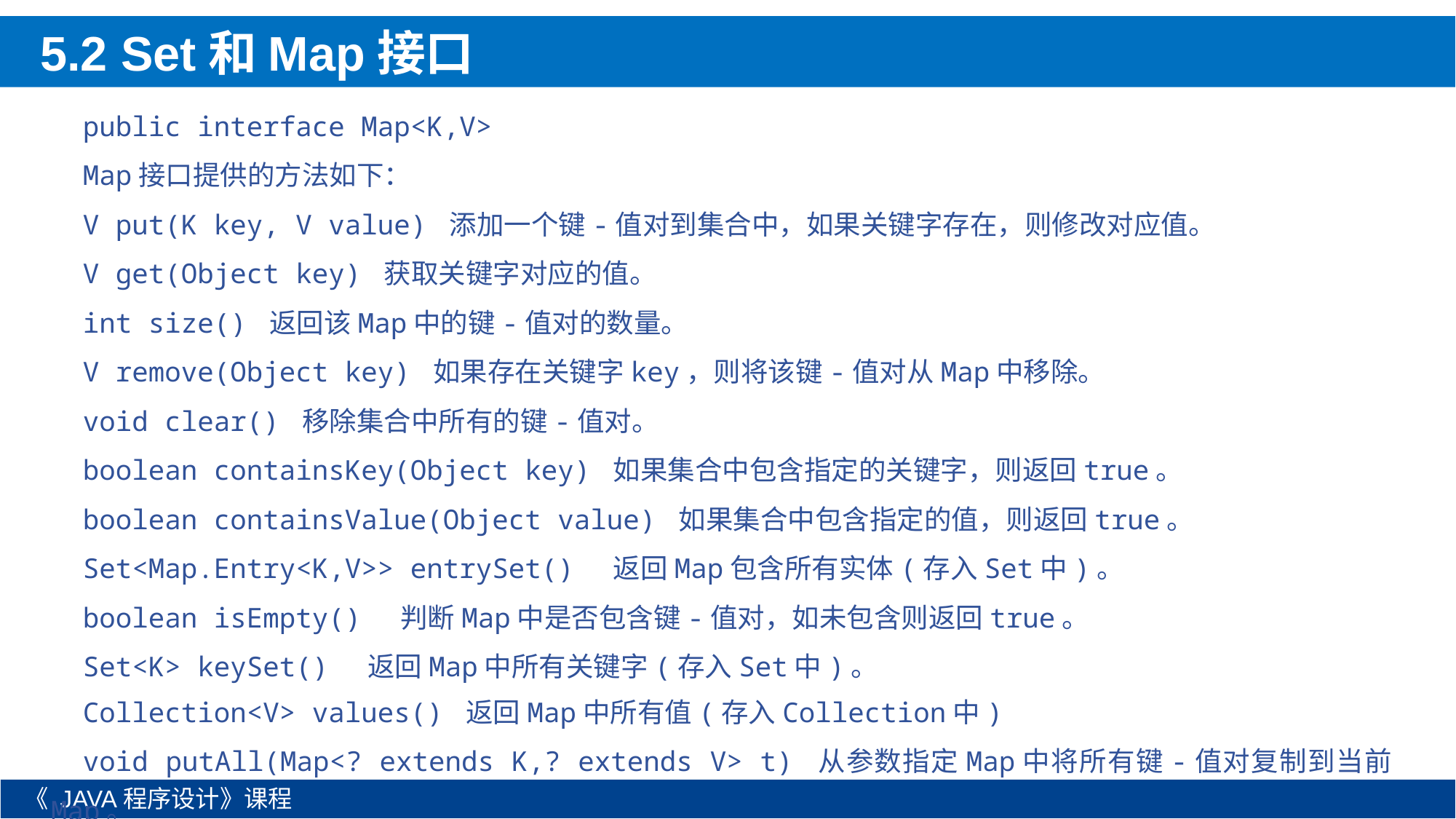

5.2 Set和Map接口
public interface Map<K,V>
Map接口提供的方法如下：
V put(K key, V value) 添加一个键-值对到集合中，如果关键字存在，则修改对应值。
V get(Object key) 获取关键字对应的值。
int size() 返回该Map中的键-值对的数量。
V remove(Object key) 如果存在关键字key，则将该键-值对从Map中移除。
void clear() 移除集合中所有的键-值对。
boolean containsKey(Object key) 如果集合中包含指定的关键字，则返回true。
boolean containsValue(Object value) 如果集合中包含指定的值，则返回true。
Set<Map.Entry<K,V>> entrySet()  返回Map包含所有实体(存入Set中)。
boolean isEmpty()  判断Map中是否包含键-值对，如未包含则返回true。
Set<K> keySet()  返回Map中所有关键字(存入Set中)。
Collection<V> values() 返回Map中所有值(存入Collection中)
void putAll(Map<? extends K,? extends V> t) 从参数指定Map中将所有键-值对复制到当前Map。
《 JAVA程序设计》课程